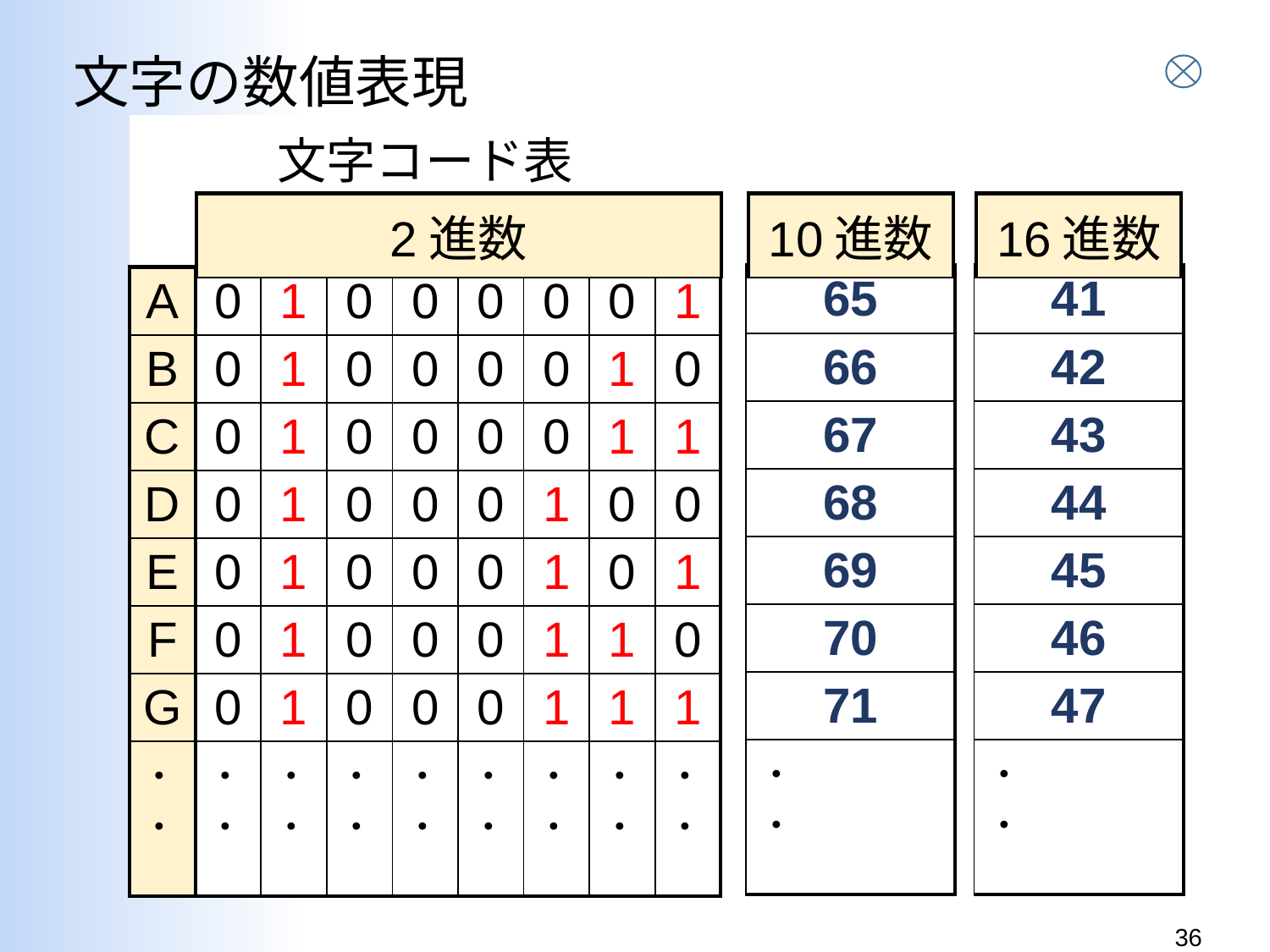

# 文字の数値表現

| 文字コード表 |  |  |  |  |  |  |  |  |
| --- | --- | --- | --- | --- | --- | --- | --- | --- |
|  |  |  |  |  |  |  |  |  |
| A | 0 | 1 | 0 | 0 | 0 | 0 | 0 | 1 |
| B | 0 | 1 | 0 | 0 | 0 | 0 | 1 | 0 |
| C | 0 | 1 | 0 | 0 | 0 | 0 | 1 | 1 |
| D | 0 | 1 | 0 | 0 | 0 | 1 | 0 | 0 |
| E | 0 | 1 | 0 | 0 | 0 | 1 | 0 | 1 |
| F | 0 | 1 | 0 | 0 | 0 | 1 | 1 | 0 |
| G | 0 | 1 | 0 | 0 | 0 | 1 | 1 | 1 |
| ・ ・ | ・ ・ | ・ ・ | ・ ・ | ・ ・ | ・ ・ | ・ ・ | ・ ・ | ・ ・ |
| 2進数 |
| --- |
| 10進数 |
| --- |
| 16進数 |
| --- |
| 65 |
| --- |
| 66 |
| 67 |
| 68 |
| 69 |
| 70 |
| 71 |
| ・ ・ |
| 41 |
| --- |
| 42 |
| 43 |
| 44 |
| 45 |
| 46 |
| 47 |
| ・ ・ |
36